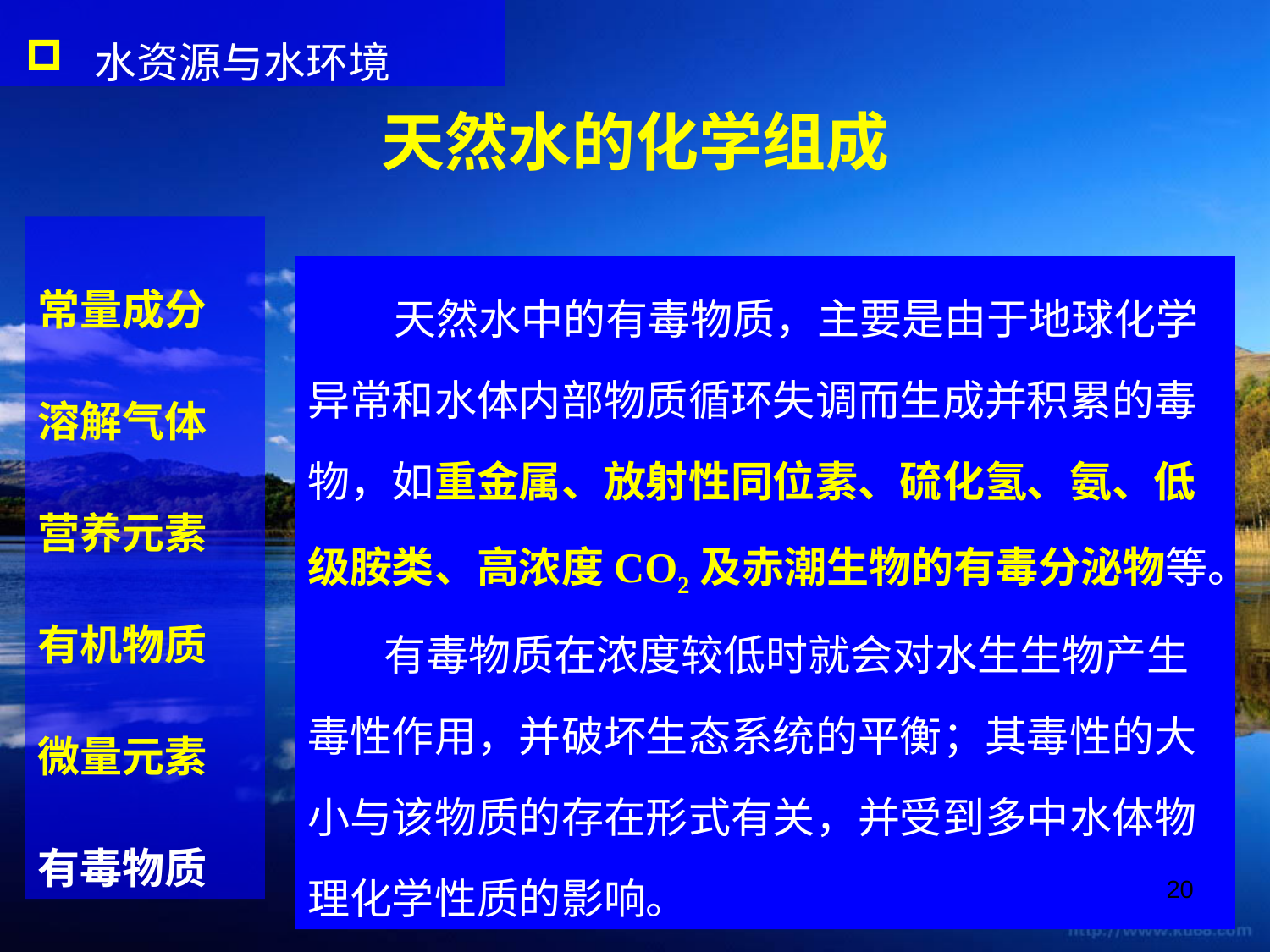

水资源与水环境
天然水的化学组成
常量成分
溶解气体
营养元素
有机物质
微量元素
有毒物质
        天然水中的有毒物质，主要是由于地球化学异常和水体内部物质循环失调而生成并积累的毒物，如重金属、放射性同位素、硫化氢、氨、低级胺类、高浓度CO2及赤潮生物的有毒分泌物等。
       有毒物质在浓度较低时就会对水生生物产生毒性作用，并破坏生态系统的平衡；其毒性的大小与该物质的存在形式有关，并受到多中水体物理化学性质的影响。
20